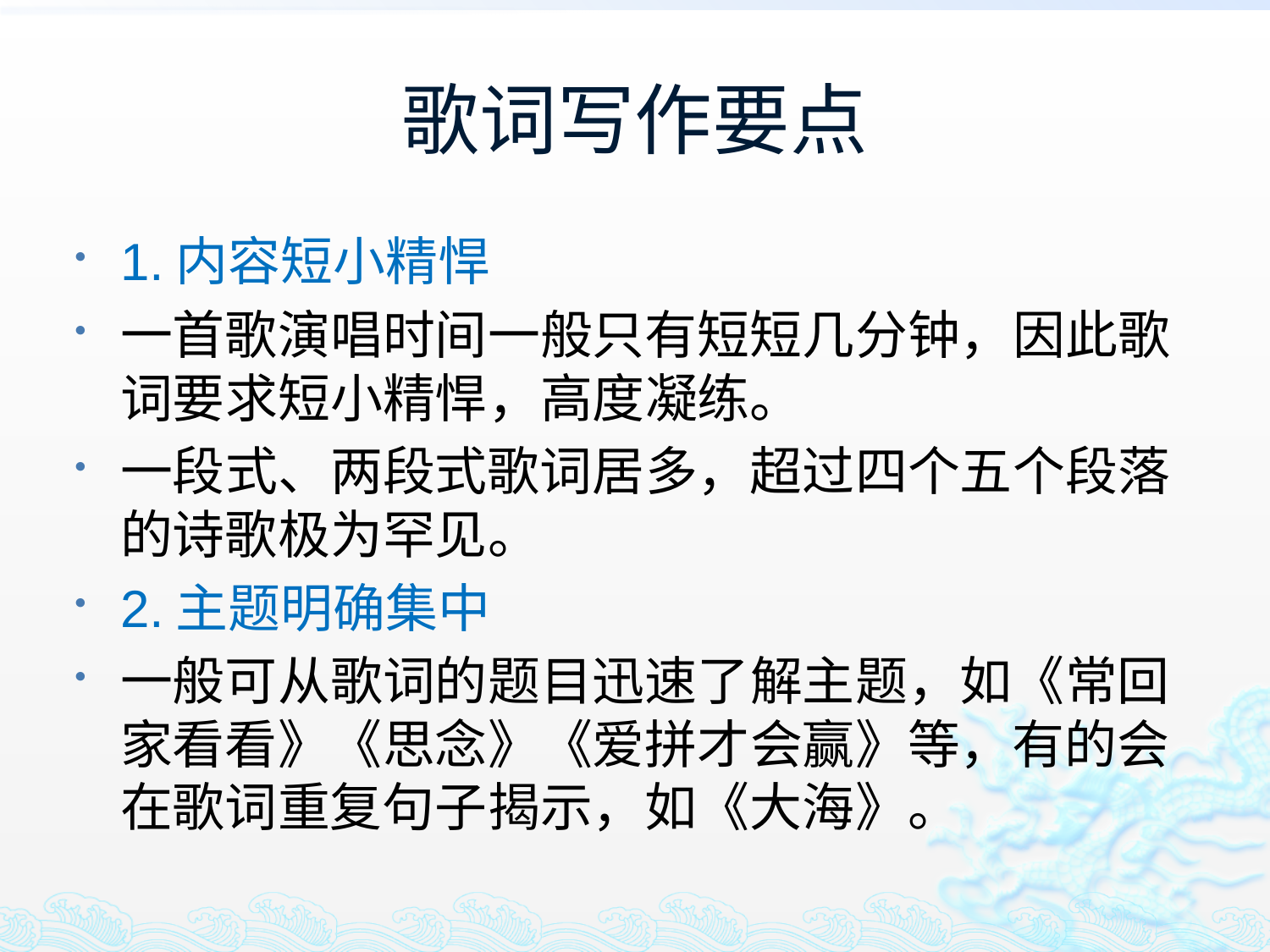

# 歌词写作要点
1.内容短小精悍
一首歌演唱时间一般只有短短几分钟，因此歌词要求短小精悍，高度凝练。
一段式、两段式歌词居多，超过四个五个段落的诗歌极为罕见。
2.主题明确集中
一般可从歌词的题目迅速了解主题，如《常回家看看》《思念》《爱拼才会赢》等，有的会在歌词重复句子揭示，如《大海》。